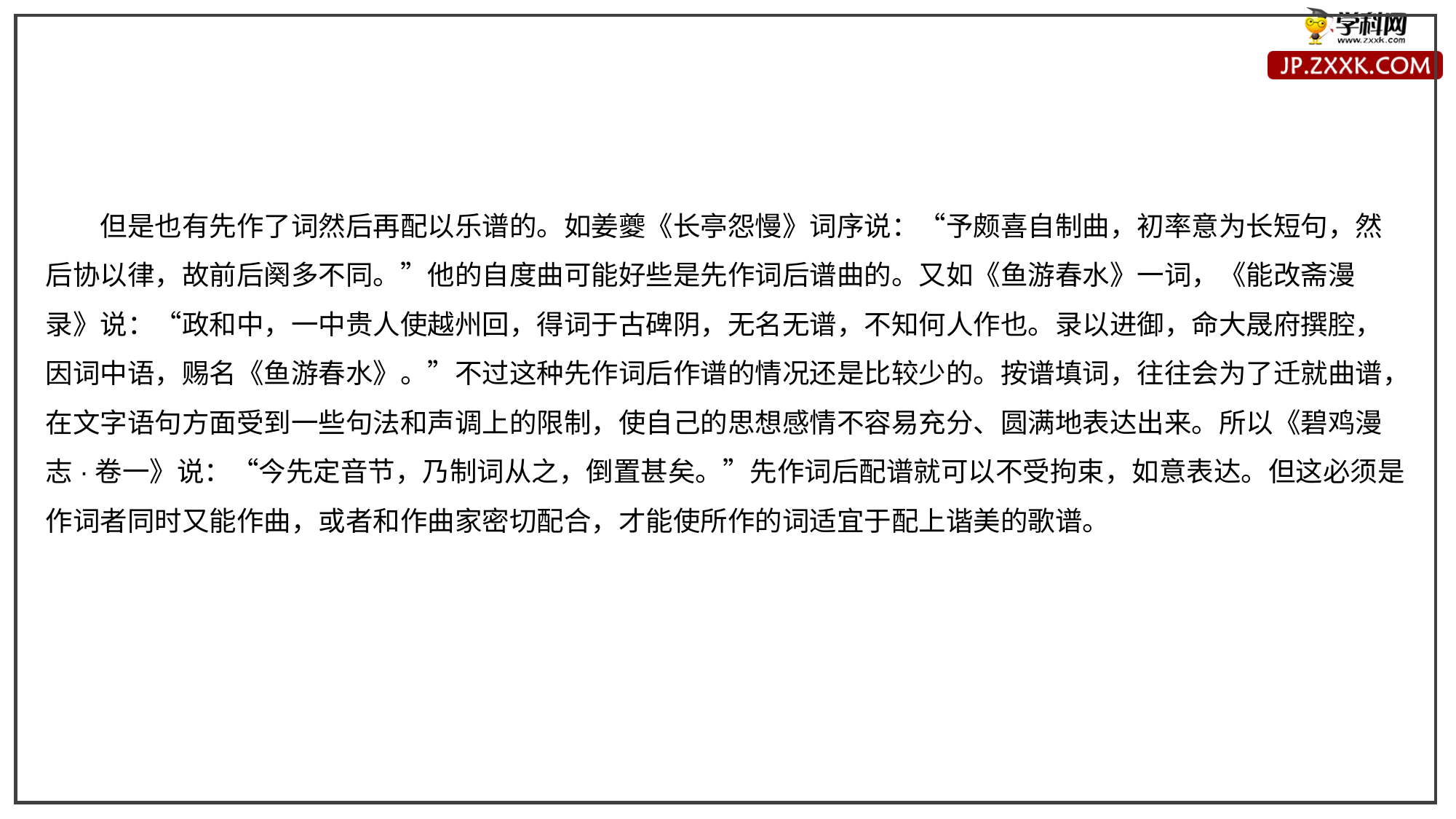

但是也有先作了词然后再配以乐谱的。如姜夔《长亭怨慢》词序说：“予颇喜自制曲，初率意为长短句，然后协以律，故前后阕多不同。”他的自度曲可能好些是先作词后谱曲的。又如《鱼游春水》一词，《能改斋漫录》说：“政和中，一中贵人使越州回，得词于古碑阴，无名无谱，不知何人作也。录以进御，命大晟府撰腔，因词中语，赐名《鱼游春水》。”不过这种先作词后作谱的情况还是比较少的。按谱填词，往往会为了迁就曲谱，在文字语句方面受到一些句法和声调上的限制，使自己的思想感情不容易充分、圆满地表达出来。所以《碧鸡漫志·卷一》说：“今先定音节，乃制词从之，倒置甚矣。”先作词后配谱就可以不受拘束，如意表达。但这必须是作词者同时又能作曲，或者和作曲家密切配合，才能使所作的词适宜于配上谐美的歌谱。